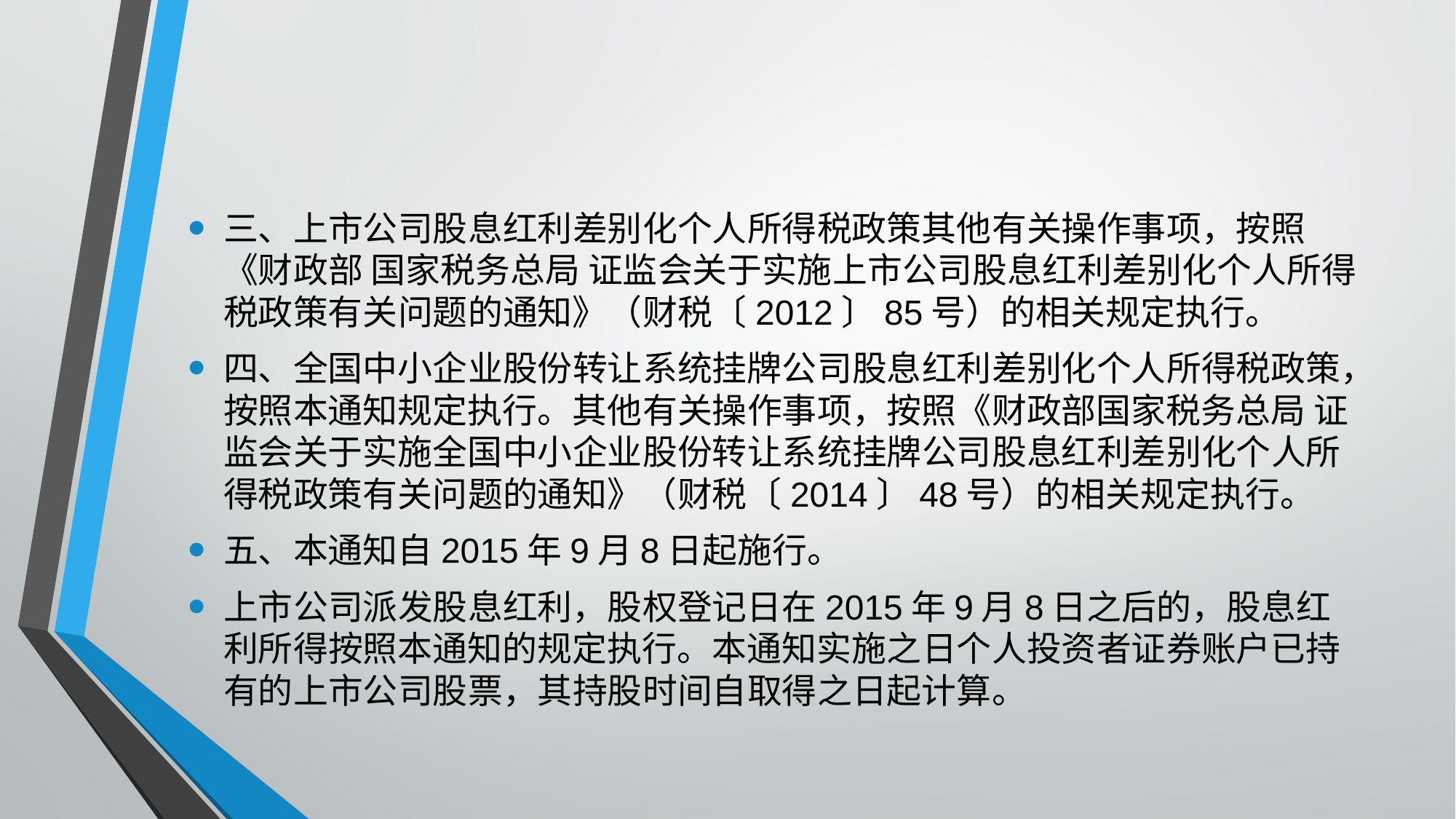

#
三、上市公司股息红利差别化个人所得税政策其他有关操作事项，按照《财政部 国家税务总局 证监会关于实施上市公司股息红利差别化个人所得税政策有关问题的通知》（财税〔2012〕85号）的相关规定执行。
四、全国中小企业股份转让系统挂牌公司股息红利差别化个人所得税政策，按照本通知规定执行。其他有关操作事项，按照《财政部国家税务总局 证监会关于实施全国中小企业股份转让系统挂牌公司股息红利差别化个人所得税政策有关问题的通知》（财税〔2014〕48号）的相关规定执行。
五、本通知自2015年9月8日起施行。
上市公司派发股息红利，股权登记日在2015年9月8日之后的，股息红利所得按照本通知的规定执行。本通知实施之日个人投资者证券账户已持有的上市公司股票，其持股时间自取得之日起计算。